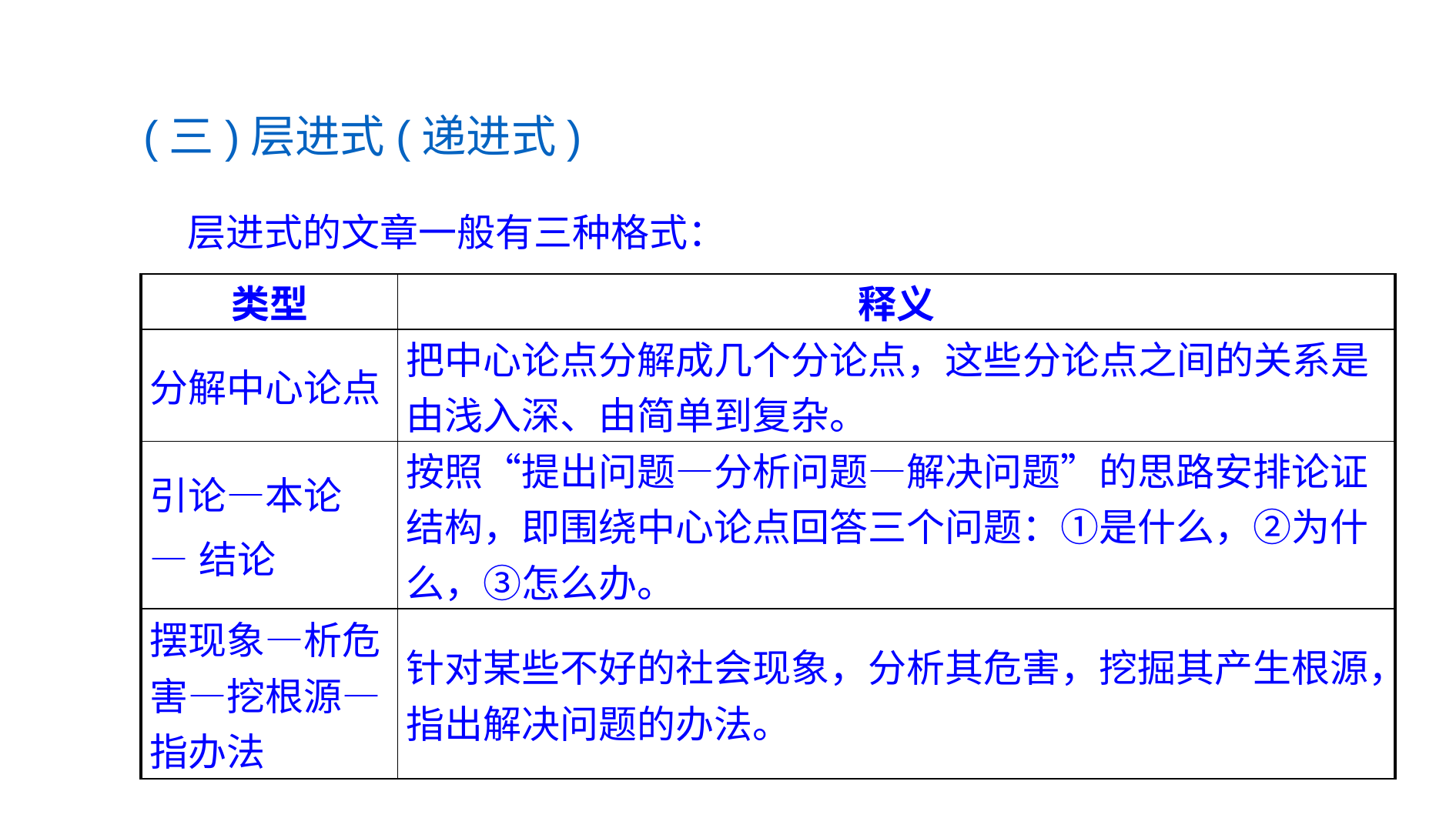

(三)层进式(递进式)

    层进式的文章一般有三种格式：
| 类型 | 释义 |
| --- | --- |
| 分解中心论点 | 把中心论点分解成几个分论点，这些分论点之间的关系是由浅入深、由简单到复杂。 |
| 引论—本论 —结论 | 按照“提出问题—分析问题—解决问题”的思路安排论证结构，即围绕中心论点回答三个问题：①是什么，②为什么，③怎么办。 |
| 摆现象—析危害—挖根源—指办法 | 针对某些不好的社会现象，分析其危害，挖掘其产生根源，指出解决问题的办法。 |